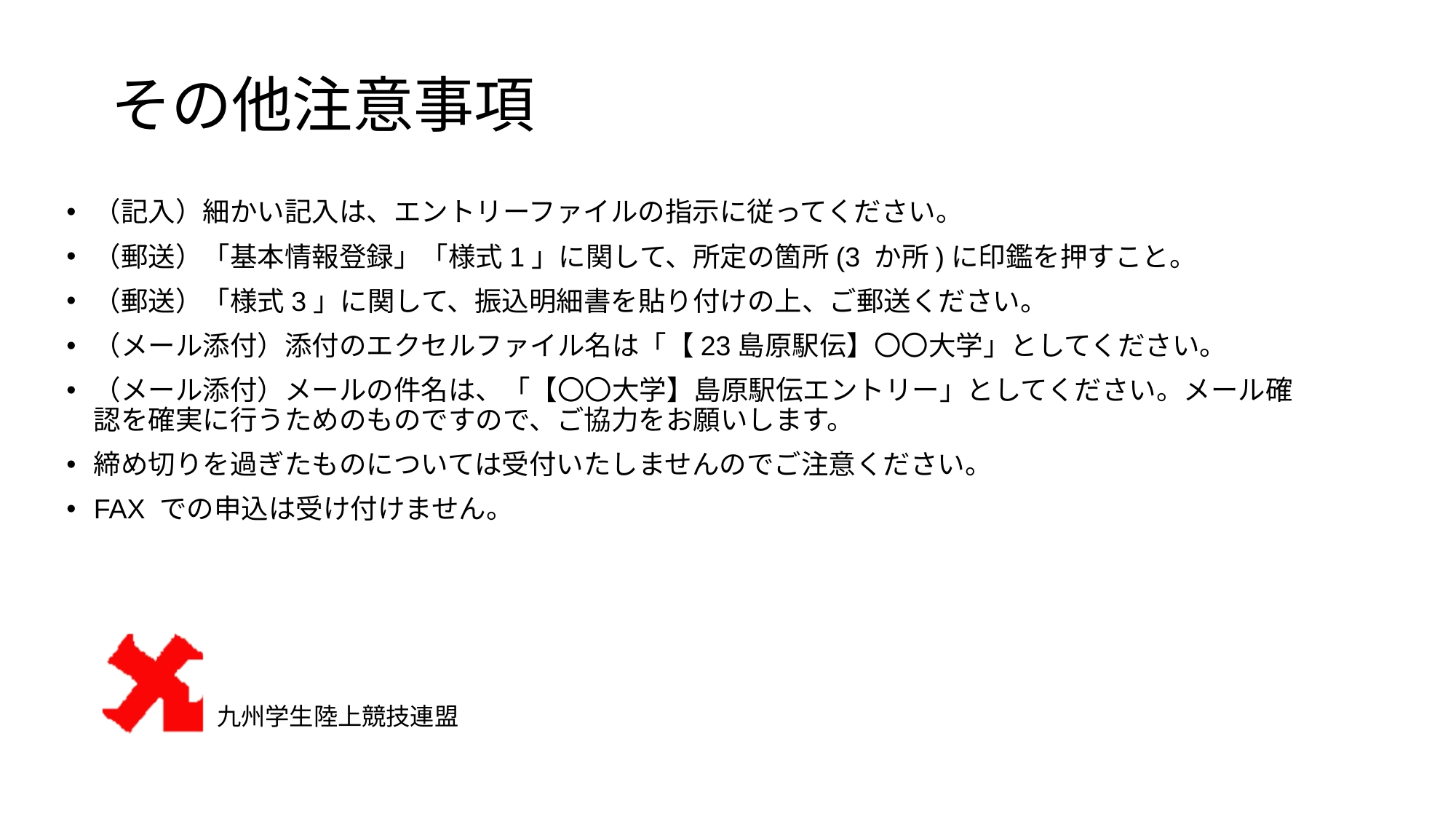

# その他注意事項
（記入）細かい記入は、エントリーファイルの指示に従ってください。
（郵送）「基本情報登録」「様式1」に関して、所定の箇所(3 か所)に印鑑を押すこと。
（郵送）「様式3」に関して、振込明細書を貼り付けの上、ご郵送ください。
（メール添付）添付のエクセルファイル名は「【23島原駅伝】〇〇大学」としてください。
（メール添付）メールの件名は、「【〇〇大学】島原駅伝エントリー」としてください。メール確認を確実に行うためのものですので、ご協力をお願いします。
締め切りを過ぎたものについては受付いたしませんのでご注意ください。
FAX での申込は受け付けません。